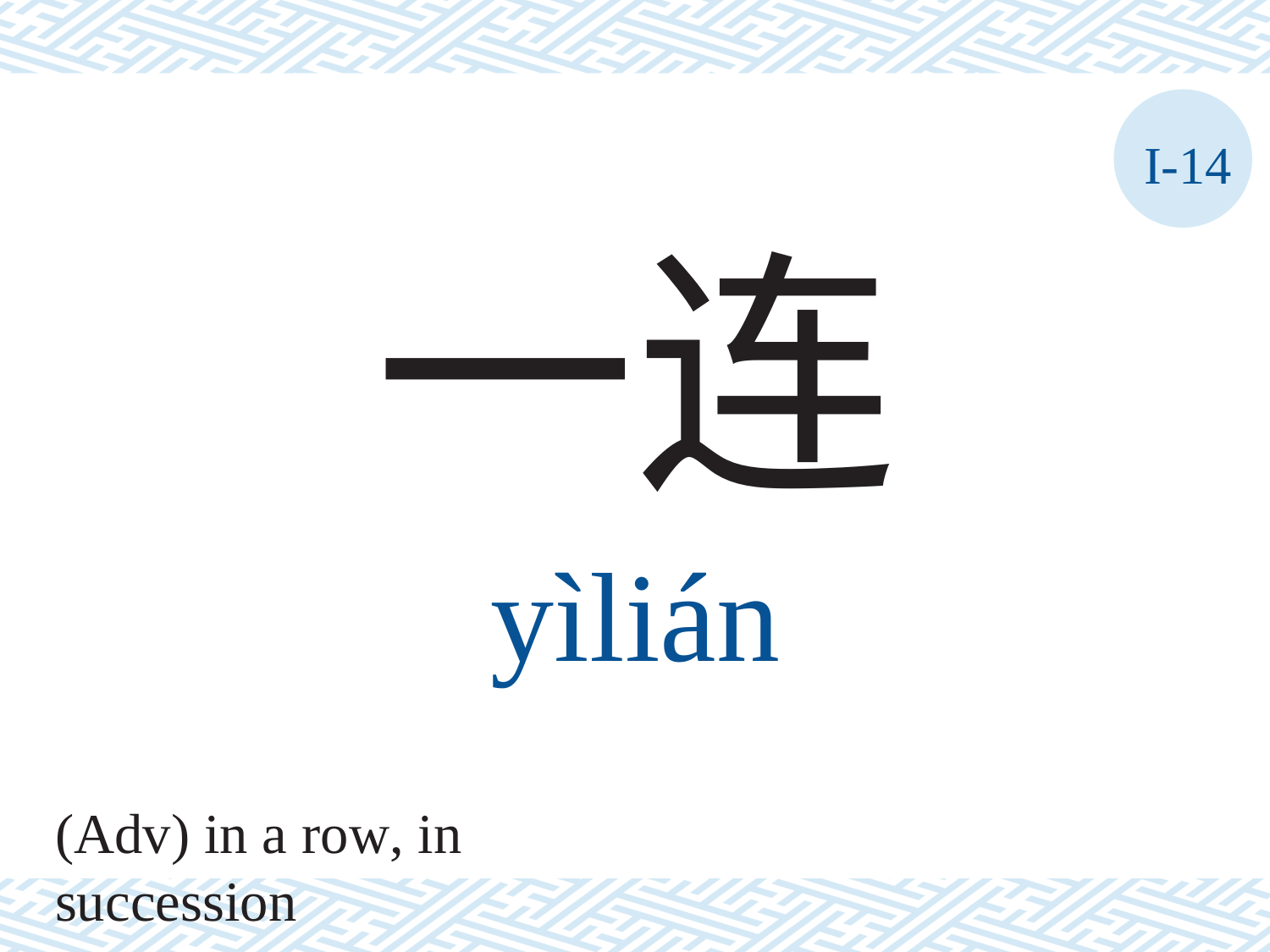

I-14
一连
yìlián
(Adv) in a row, in succession